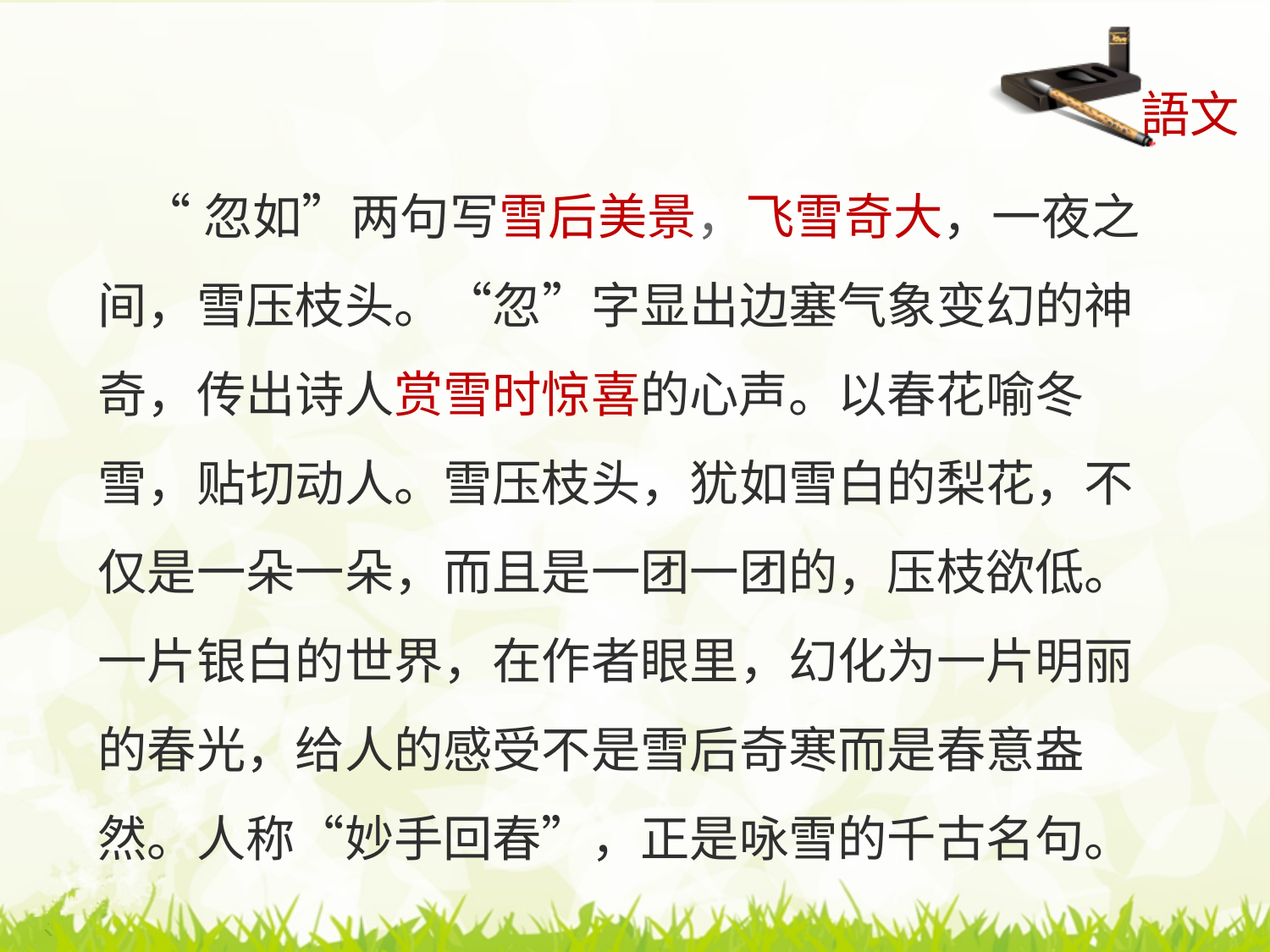

“忽如”两句写雪后美景，飞雪奇大，一夜之间，雪压枝头。“忽”字显出边塞气象变幻的神奇，传出诗人赏雪时惊喜的心声。以春花喻冬雪，贴切动人。雪压枝头，犹如雪白的梨花，不仅是一朵一朵，而且是一团一团的，压枝欲低。一片银白的世界，在作者眼里，幻化为一片明丽的春光，给人的感受不是雪后奇寒而是春意盎然。人称“妙手回春”，正是咏雪的千古名句。